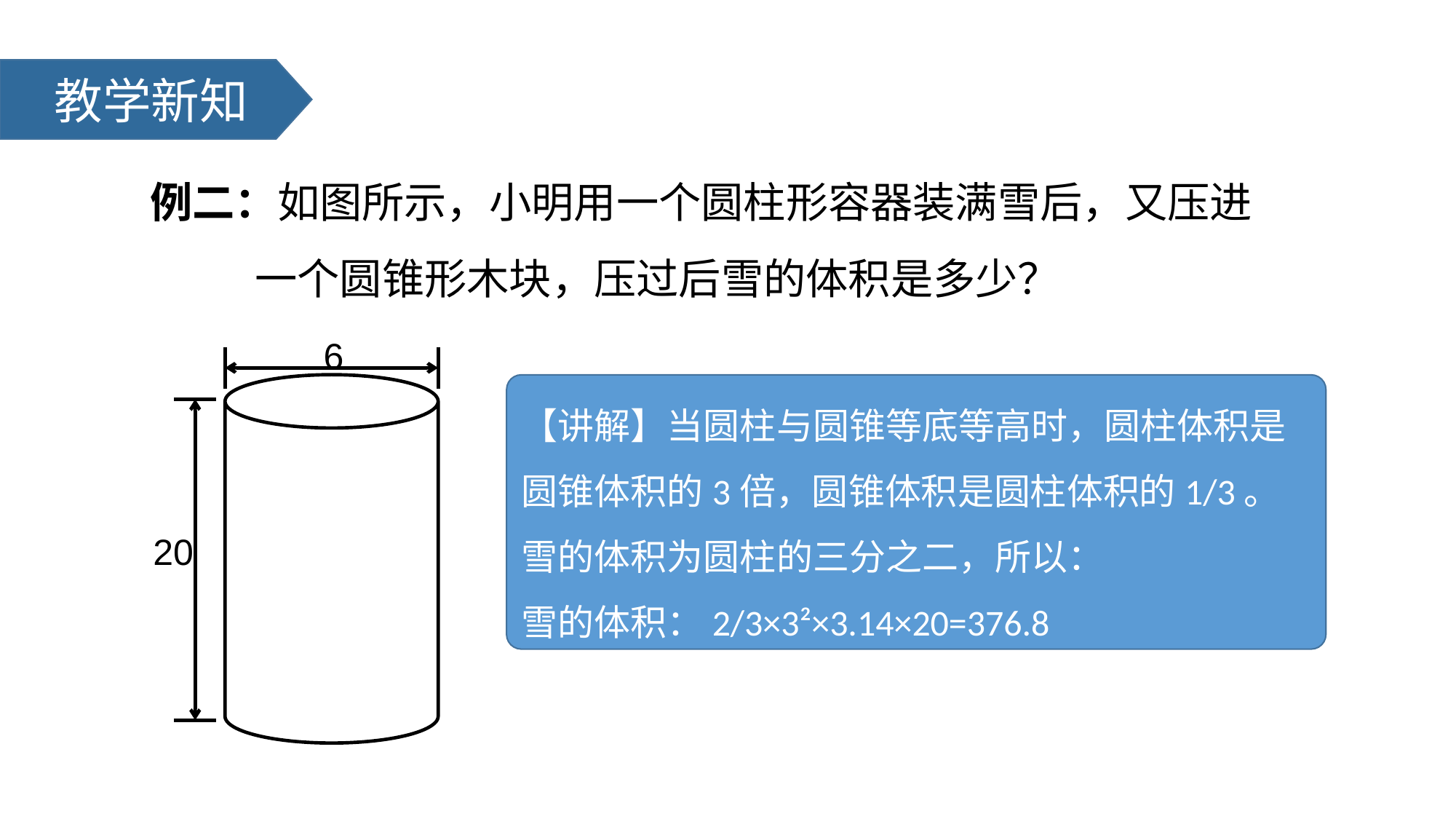

教学新知
例二：如图所示，小明用一个圆柱形容器装满雪后，又压进
          一个圆锥形木块，压过后雪的体积是多少？
6

20
【讲解】当圆柱与圆锥等底等高时，圆柱体积是圆锥体积的3倍，圆锥体积是圆柱体积的1/3。雪的体积为圆柱的三分之二，所以：
雪的体积：2/3×3²×3.14×20=376.8